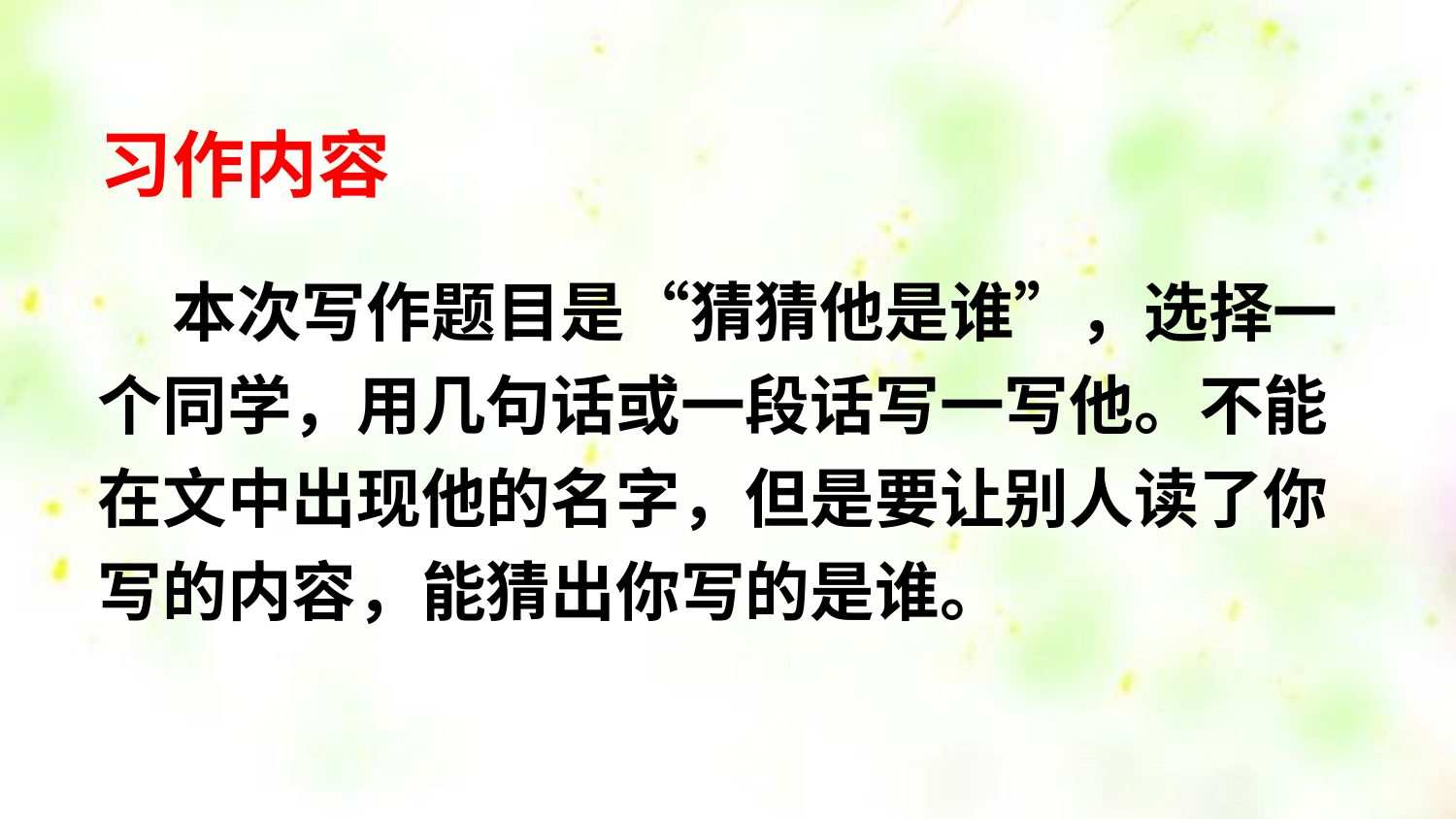

习作内容
    本次写作题目是“猜猜他是谁”，选择一个同学，用几句话或一段话写一写他。不能在文中出现他的名字，但是要让别人读了你写的内容，能猜出你写的是谁。